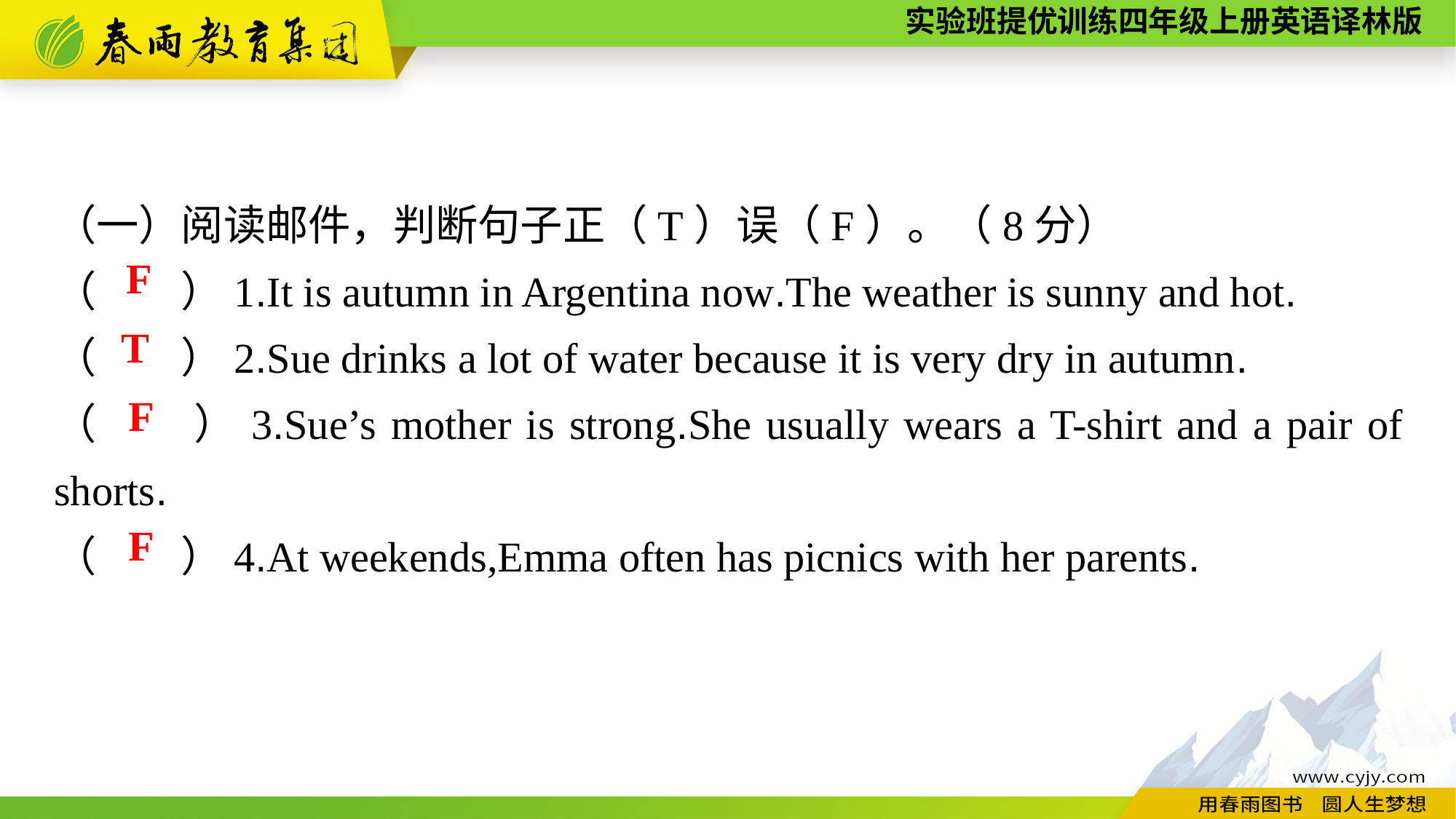

（一）阅读邮件，判断句子正（T）误（F）。（8分）
（　　）1.It is autumn in Argentina now.The weather is sunny and hot.
（　　）2.Sue drinks a lot of water because it is very dry in autumn.
（　　）3.Sue’s mother is strong.She usually wears a T-shirt and a pair of shorts.
（　　）4.At weekends,Emma often has picnics with her parents.
F
T
F
F